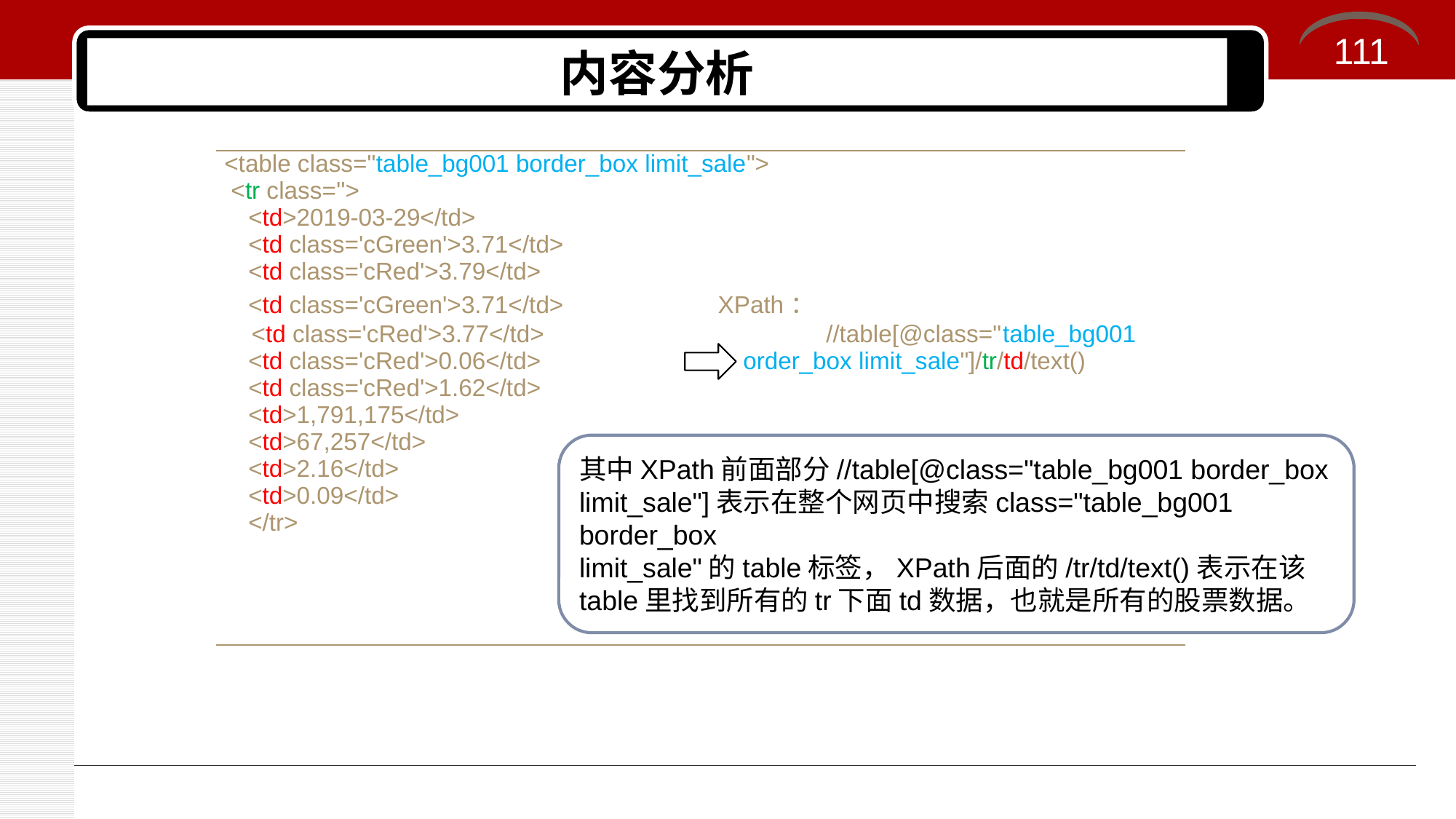

111
# 内容分析
| <table class="table\_bg001 border\_box limit\_sale"> <tr class=''> <td>2019-03-29</td> <td class='cGreen'>3.71</td> <td class='cRed'>3.79</td> <td class='cGreen'>3.71</td> XPath： <td class='cRed'>3.77</td> //table[@class="table\_bg001 <td class='cRed'>0.06</td> order\_box limit\_sale"]/tr/td/text() <td class='cRed'>1.62</td> <td>1,791,175</td> <td>67,257</td> <td>2.16</td> <td>0.09</td> </tr> |
| --- |

其中XPath前面部分//table[@class="table_bg001 border_box limit_sale"]表示在整个网页中搜索class="table_bg001 border_box limit_sale"的table标签，XPath后面的/tr/td/text()表示在该table里找到所有的tr下面td数据，也就是所有的股票数据。